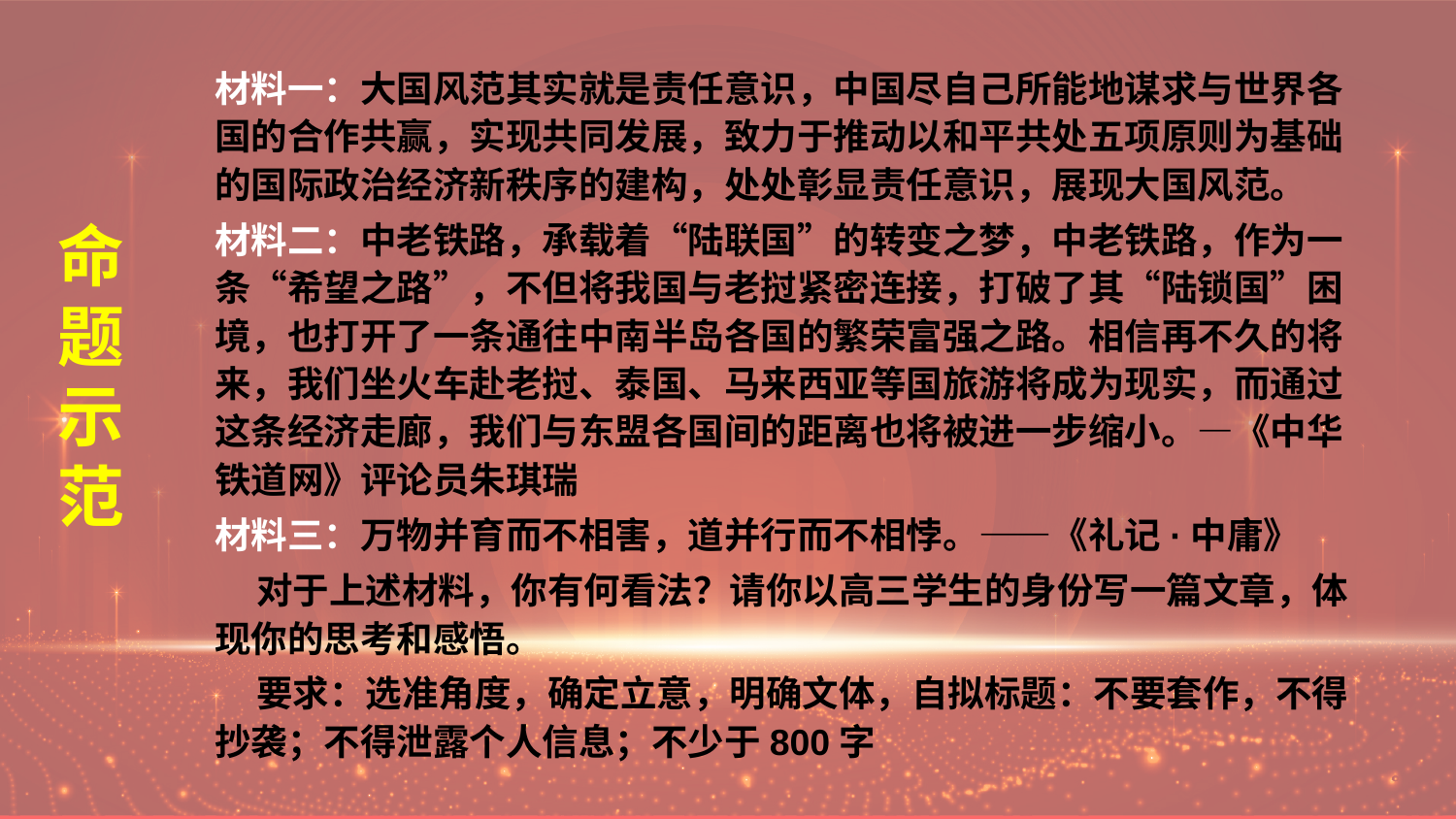

材料一：大国风范其实就是责任意识，中国尽自己所能地谋求与世界各国的合作共赢，实现共同发展，致力于推动以和平共处五项原则为基础的国际政治经济新秩序的建构，处处彰显责任意识，展现大国风范。
材料二：中老铁路，承载着“陆联国”的转变之梦，中老铁路，作为一条“希望之路”，不但将我国与老挝紧密连接，打破了其“陆锁国”困境，也打开了一条通往中南半岛各国的繁荣富强之路。相信再不久的将来，我们坐火车赴老挝、泰国、马来西亚等国旅游将成为现实，而通过这条经济走廊，我们与东盟各国间的距离也将被进一步缩小。—《中华铁道网》评论员朱琪瑞
材料三：万物并育而不相害，道并行而不相悖。——《礼记·中庸》
    对于上述材料，你有何看法？请你以高三学生的身份写一篇文章，体现你的思考和感悟。
    要求：选准角度，确定立意，明确文体，自拟标题：不要套作，不得抄袭；不得泄露个人信息；不少于800字
# 命题示范